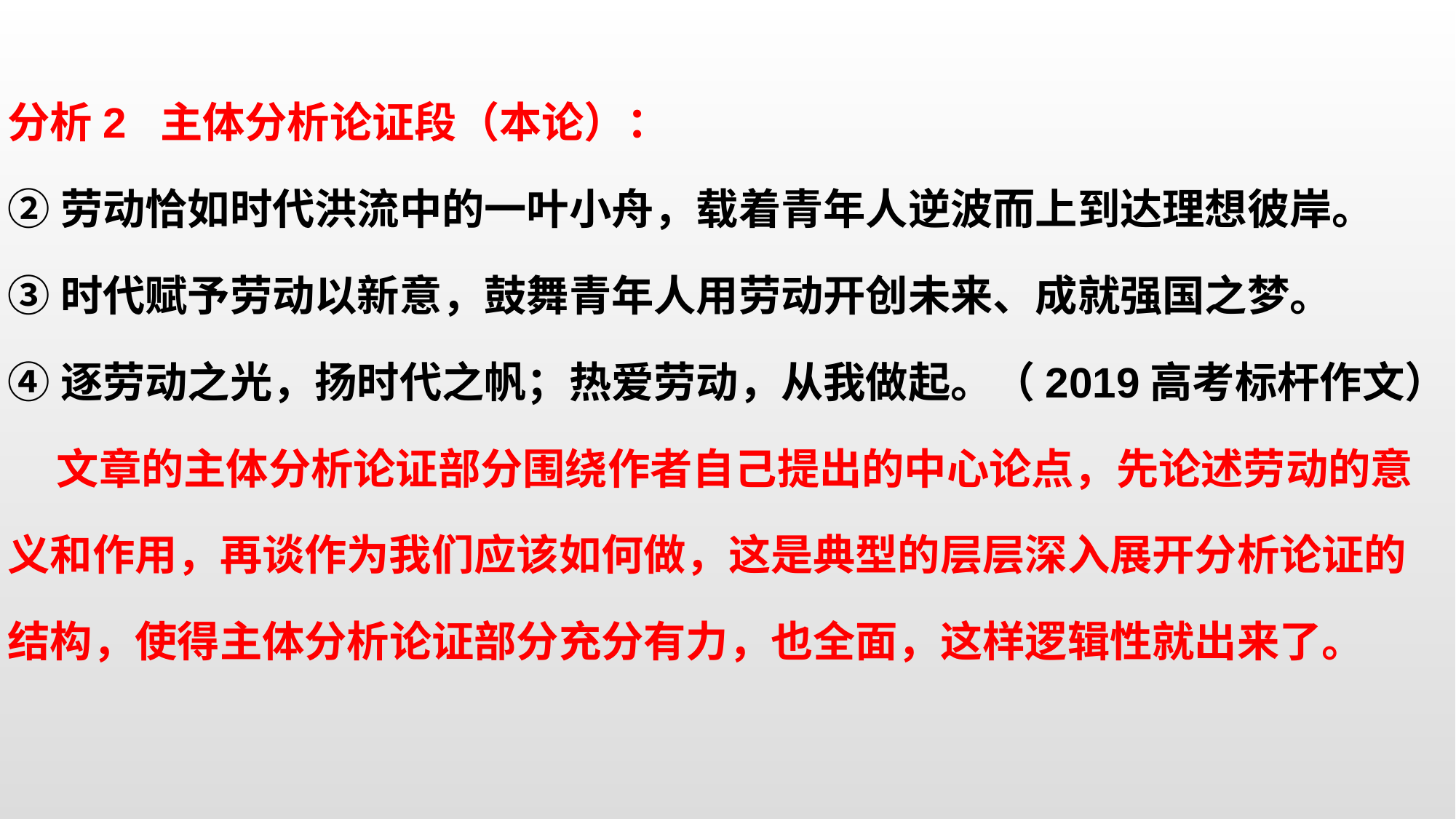

分析2  主体分析论证段（本论）：
②劳动恰如时代洪流中的一叶小舟，载着青年人逆波而上到达理想彼岸。
③时代赋予劳动以新意，鼓舞青年人用劳动开创未来、成就强国之梦。
④逐劳动之光，扬时代之帆；热爱劳动，从我做起。（2019高考标杆作文）
    文章的主体分析论证部分围绕作者自己提出的中心论点，先论述劳动的意义和作用，再谈作为我们应该如何做，这是典型的层层深入展开分析论证的结构，使得主体分析论证部分充分有力，也全面，这样逻辑性就出来了。